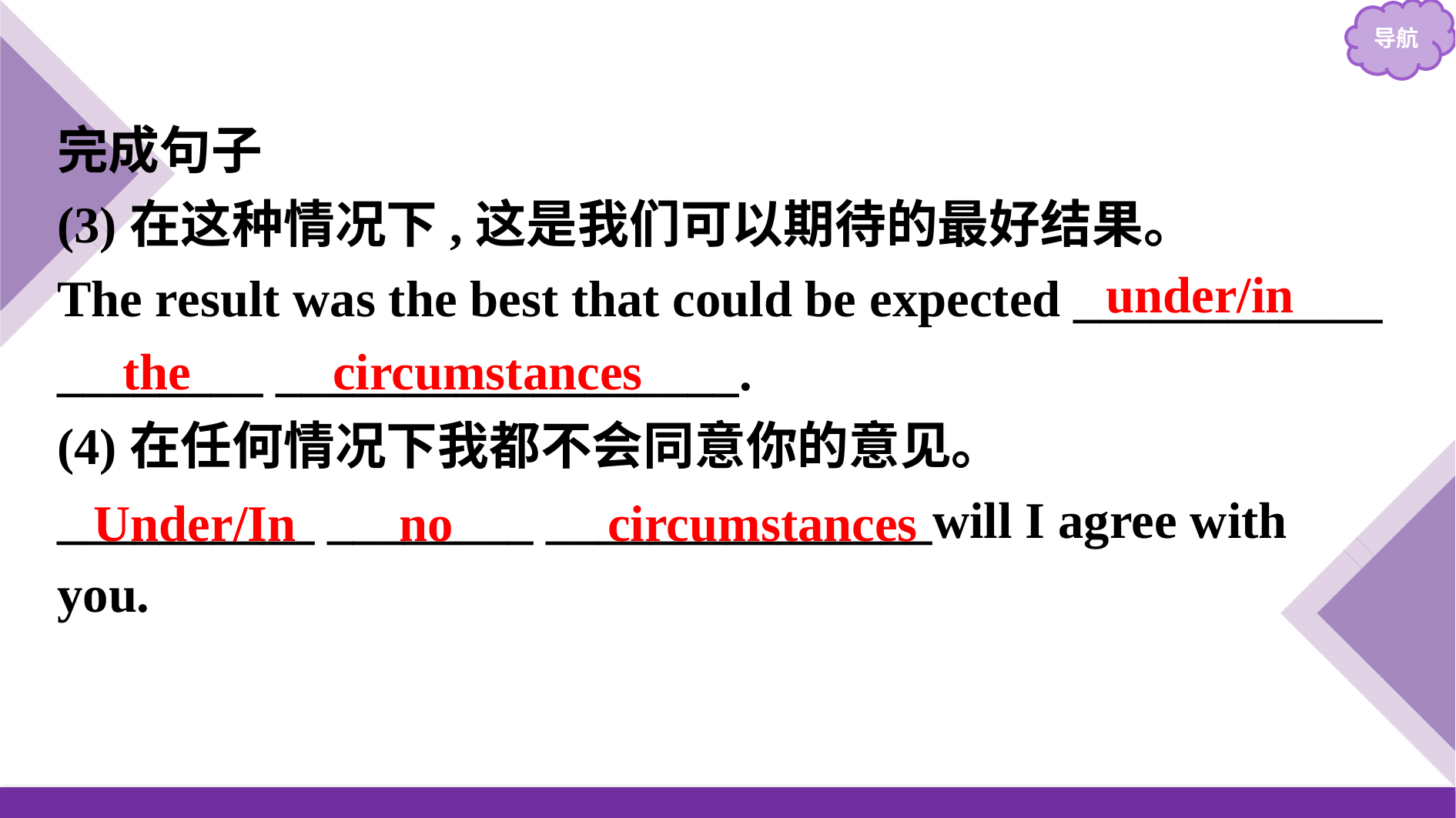

完成句子
(3)在这种情况下,这是我们可以期待的最好结果。
The result was the best that could be expected ____________ ________ __________________.
(4)在任何情况下我都不会同意你的意见。
__________ ________ _______________will I agree with you.
under/in
the           circumstances
Under/In        no            circumstances